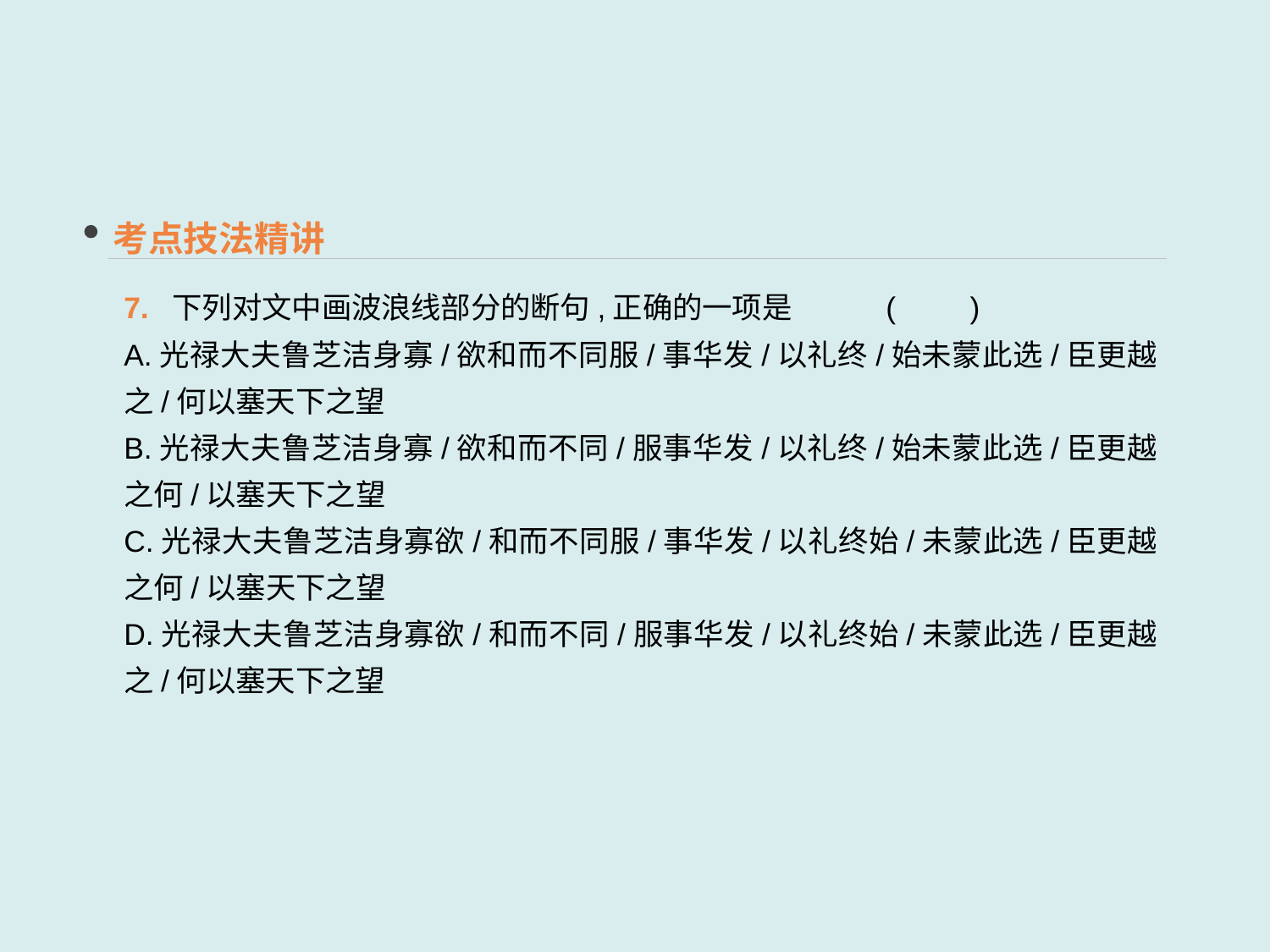

考点技法精讲

7.  下列对文中画波浪线部分的断句,正确的一项是	(　　)
A.光禄大夫鲁芝洁身寡/欲和而不同服/事华发/以礼终/始未蒙此选/臣更越之/何以塞天下之望
B.光禄大夫鲁芝洁身寡/欲和而不同/服事华发/以礼终/始未蒙此选/臣更越之何/以塞天下之望
C.光禄大夫鲁芝洁身寡欲/和而不同服/事华发/以礼终始/未蒙此选/臣更越之何/以塞天下之望
D.光禄大夫鲁芝洁身寡欲/和而不同/服事华发/以礼终始/未蒙此选/臣更越之/何以塞天下之望